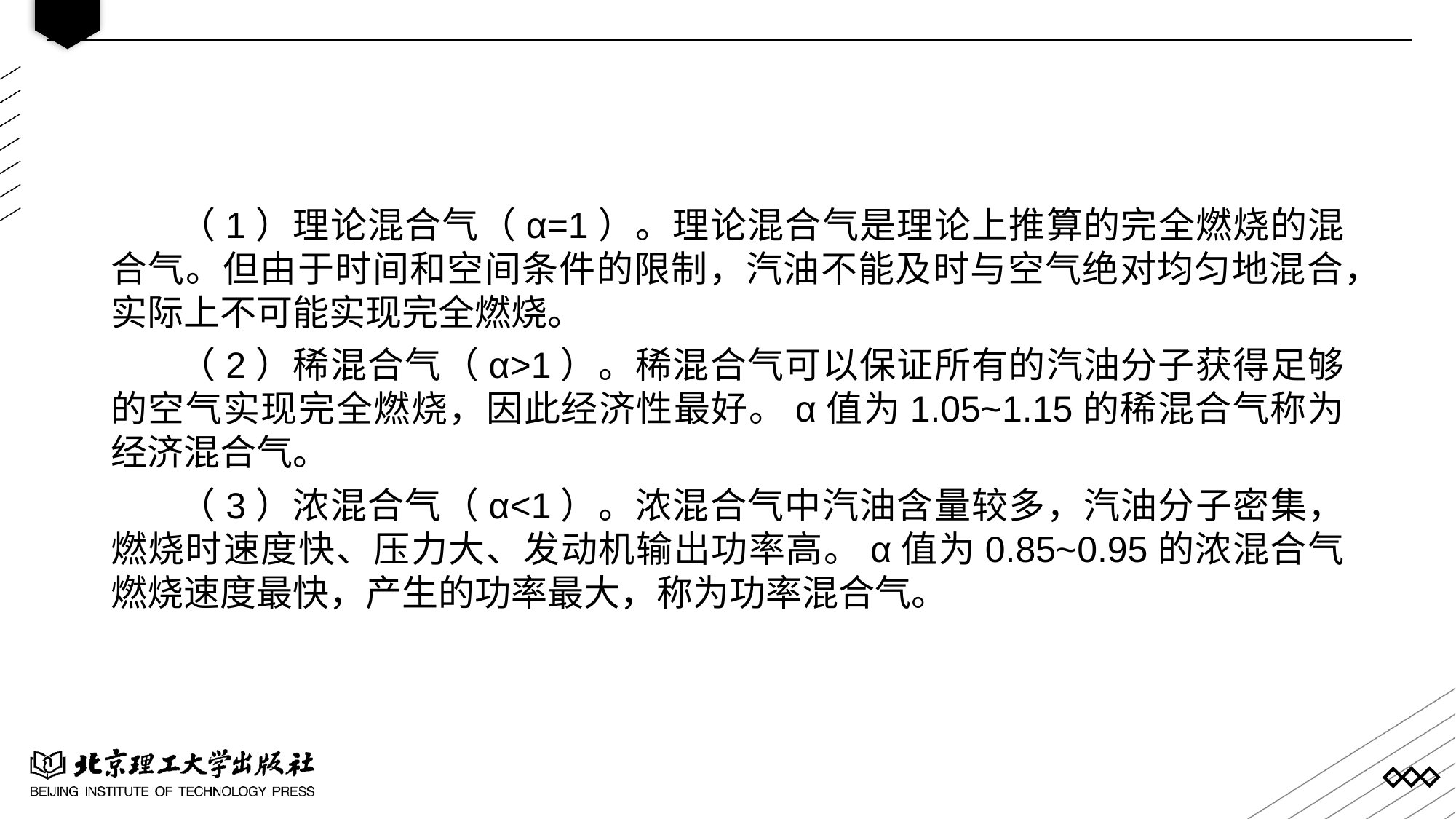

（1）理论混合气（α=1）。理论混合气是理论上推算的完全燃烧的混合气。但由于时间和空间条件的限制，汽油不能及时与空气绝对均匀地混合，实际上不可能实现完全燃烧。
（2）稀混合气（α>1）。稀混合气可以保证所有的汽油分子获得足够的空气实现完全燃烧，因此经济性最好。α值为1.05~1.15的稀混合气称为经济混合气。
（3）浓混合气（α<1）。浓混合气中汽油含量较多，汽油分子密集，燃烧时速度快、压力大、发动机输出功率高。α值为0.85~0.95的浓混合气燃烧速度最快，产生的功率最大，称为功率混合气。